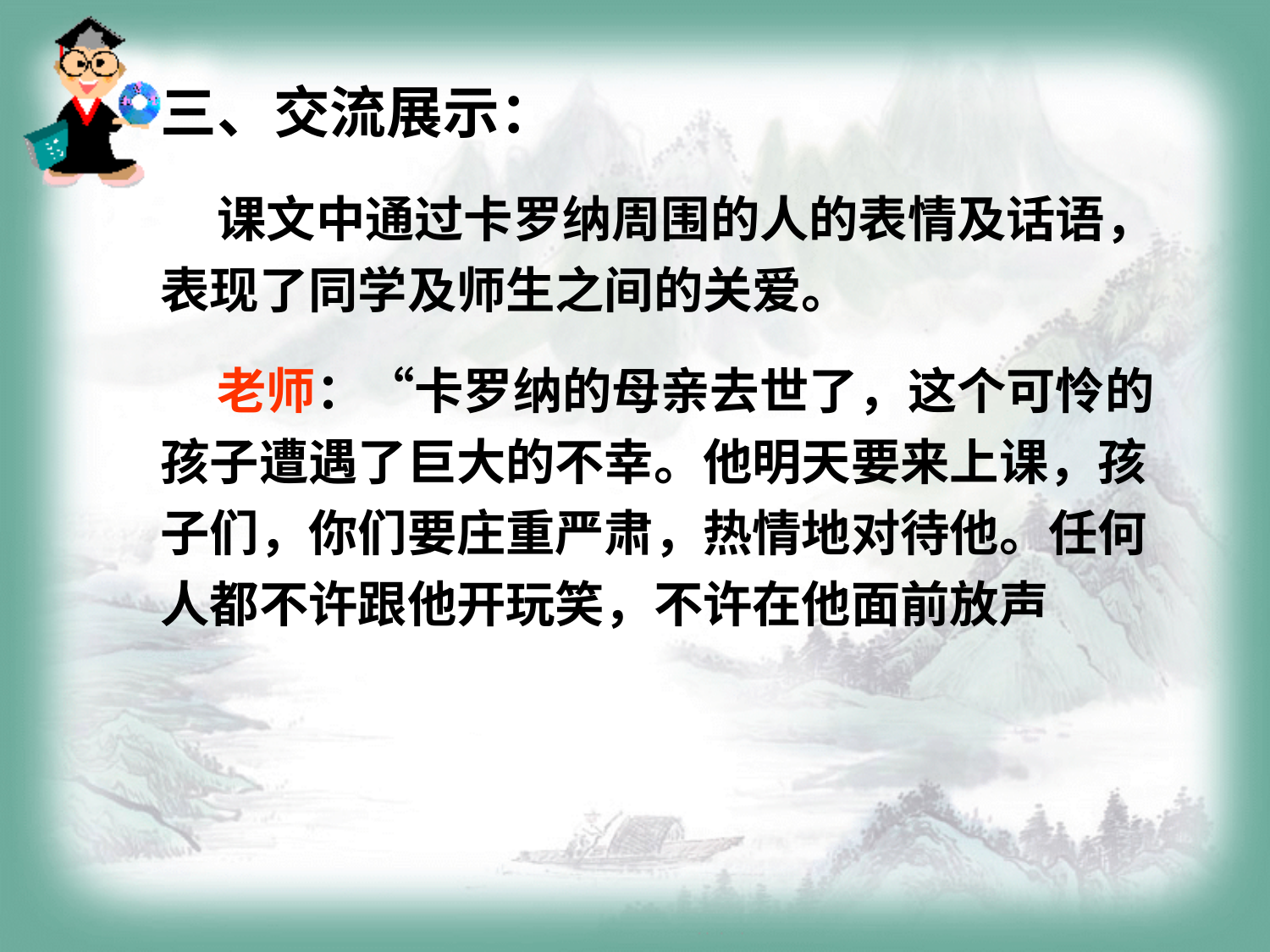

三、交流展示：
    课文中通过卡罗纳周围的人的表情及话语，表现了同学及师生之间的关爱。
    老师：“卡罗纳的母亲去世了，这个可怜的孩子遭遇了巨大的不幸。他明天要来上课，孩子们，你们要庄重严肃，热情地对待他。任何人都不许跟他开玩笑，不许在他面前放声